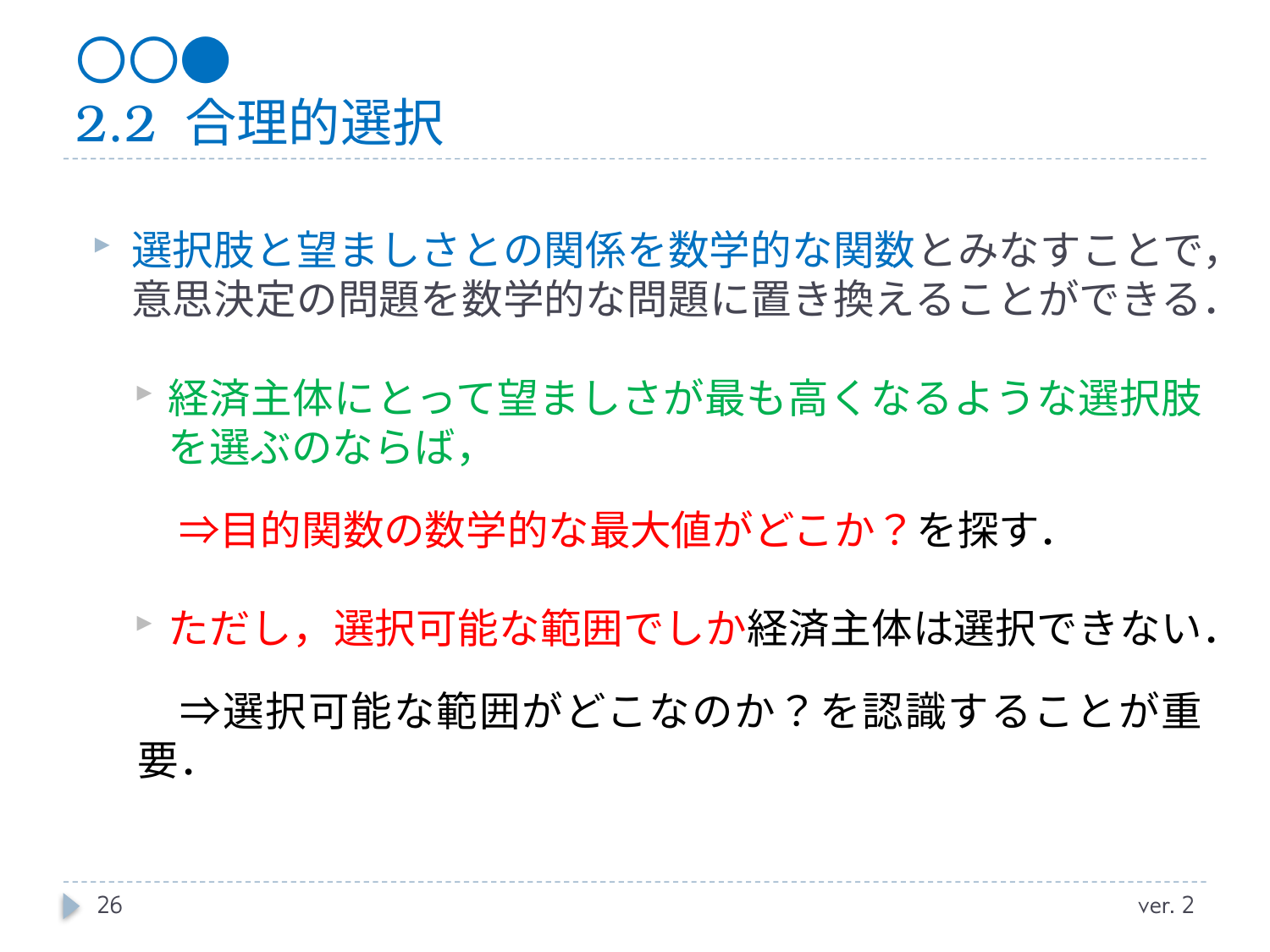

# 〇〇● 2.2 合理的選択
選択肢と望ましさとの関係を数学的な関数とみなすことで，意思決定の問題を数学的な問題に置き換えることができる．

経済主体にとって望ましさが最も高くなるような選択肢を選ぶのならば，

　⇒目的関数の数学的な最大値がどこか？を探す．

ただし，選択可能な範囲でしか経済主体は選択できない．

　⇒選択可能な範囲がどこなのか？を認識することが重要．
26
ver. 2